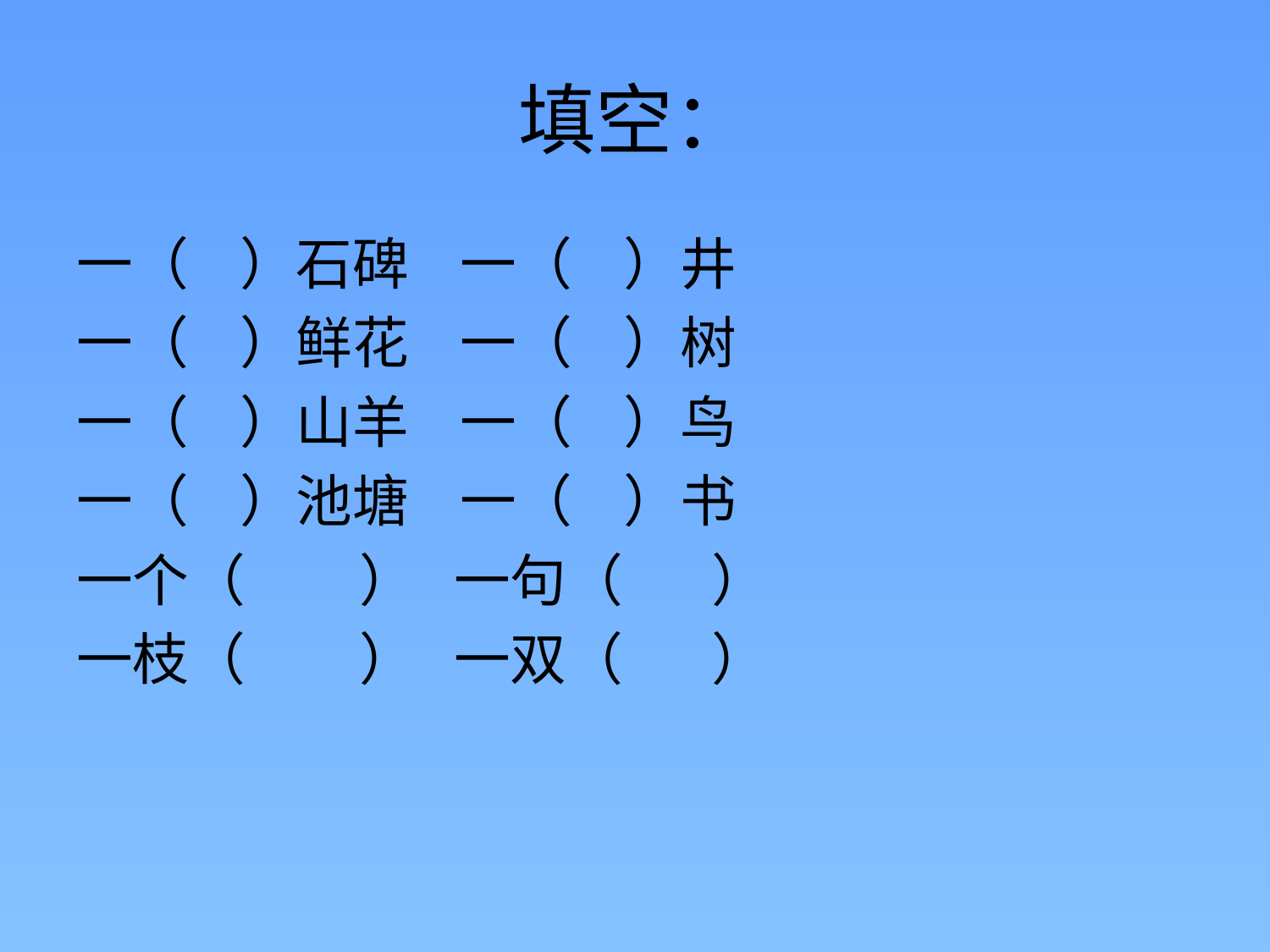

# 填空：
一（    ）石碑    一（    ）井
一（    ）鲜花    一（    ）树
一（    ）山羊    一（    ）鸟
一（    ）池塘    一（    ）书
一个（         ）   一句（       ）
一枝（         ）   一双（       ）